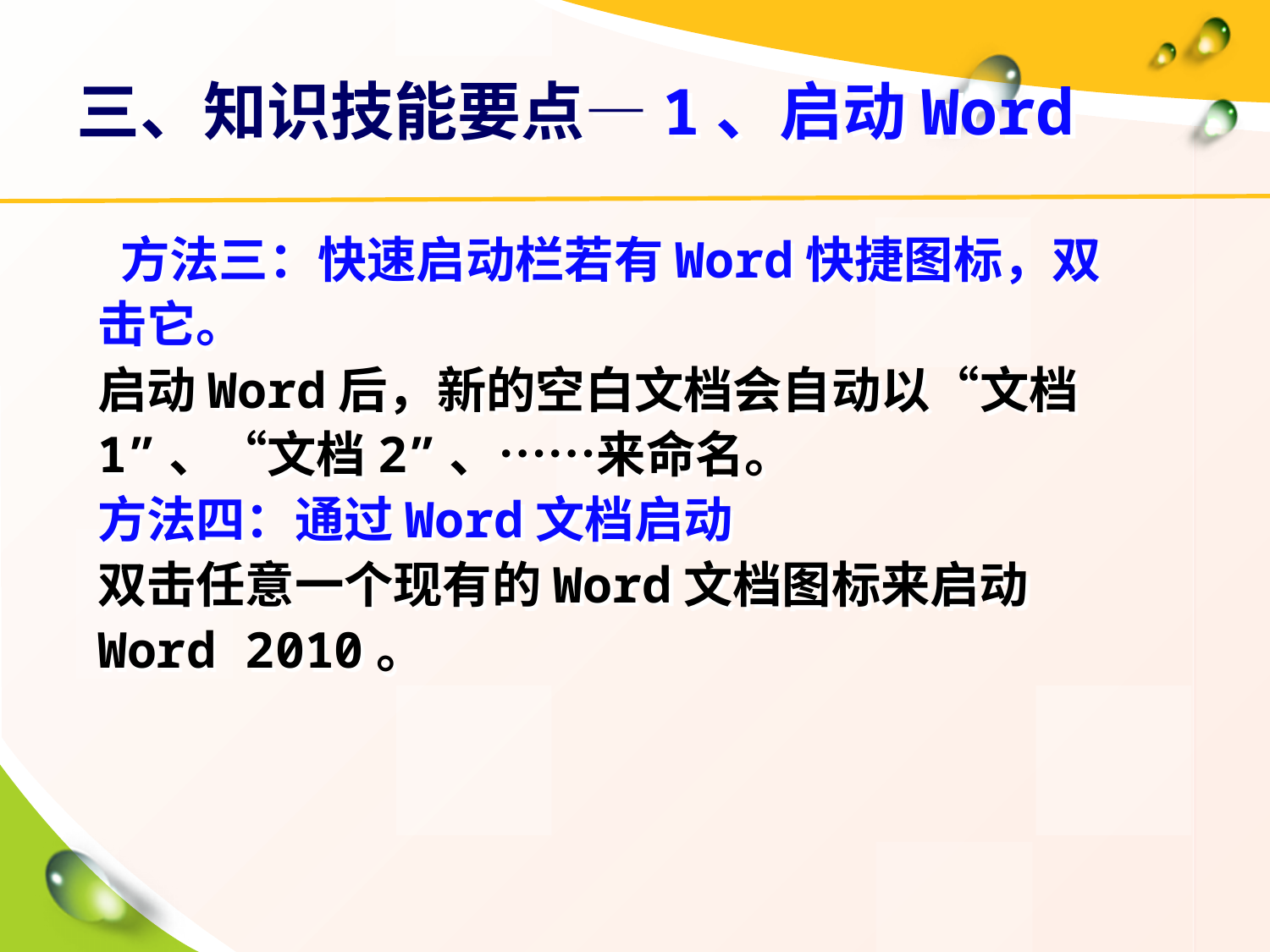

# 三、知识技能要点—1、启动Word
 方法三：快速启动栏若有Word快捷图标，双击它。
启动Word后，新的空白文档会自动以“文档1”、“文档2”、……来命名。
方法四：通过Word文档启动
双击任意一个现有的Word文档图标来启动Word 2010。